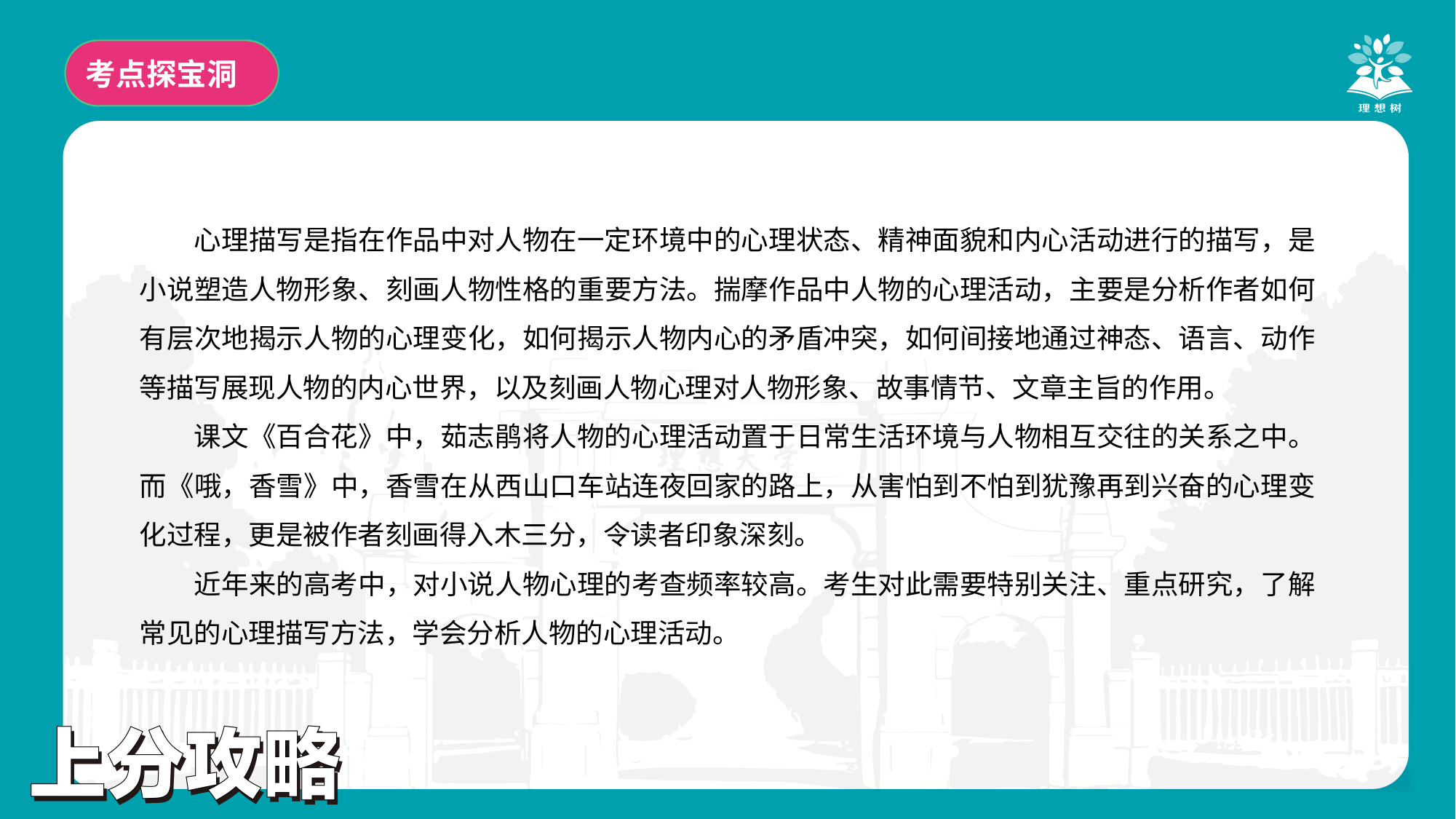

考点探宝洞
心理描写是指在作品中对人物在一定环境中的心理状态、精神面貌和内心活动进行的描写，是小说塑造人物形象、刻画人物性格的重要方法。揣摩作品中人物的心理活动，主要是分析作者如何有层次地揭示人物的心理变化，如何揭示人物内心的矛盾冲突，如何间接地通过神态、语言、动作等描写展现人物的内心世界，以及刻画人物心理对人物形象、故事情节、文章主旨的作用。
课文《百合花》中，茹志鹃将人物的心理活动置于日常生活环境与人物相互交往的关系之中。而《哦，香雪》中，香雪在从西山口车站连夜回家的路上，从害怕到不怕到犹豫再到兴奋的心理变化过程，更是被作者刻画得入木三分，令读者印象深刻。
近年来的高考中，对小说人物心理的考查频率较高。考生对此需要特别关注、重点研究，了解常见的心理描写方法，学会分析人物的心理活动。